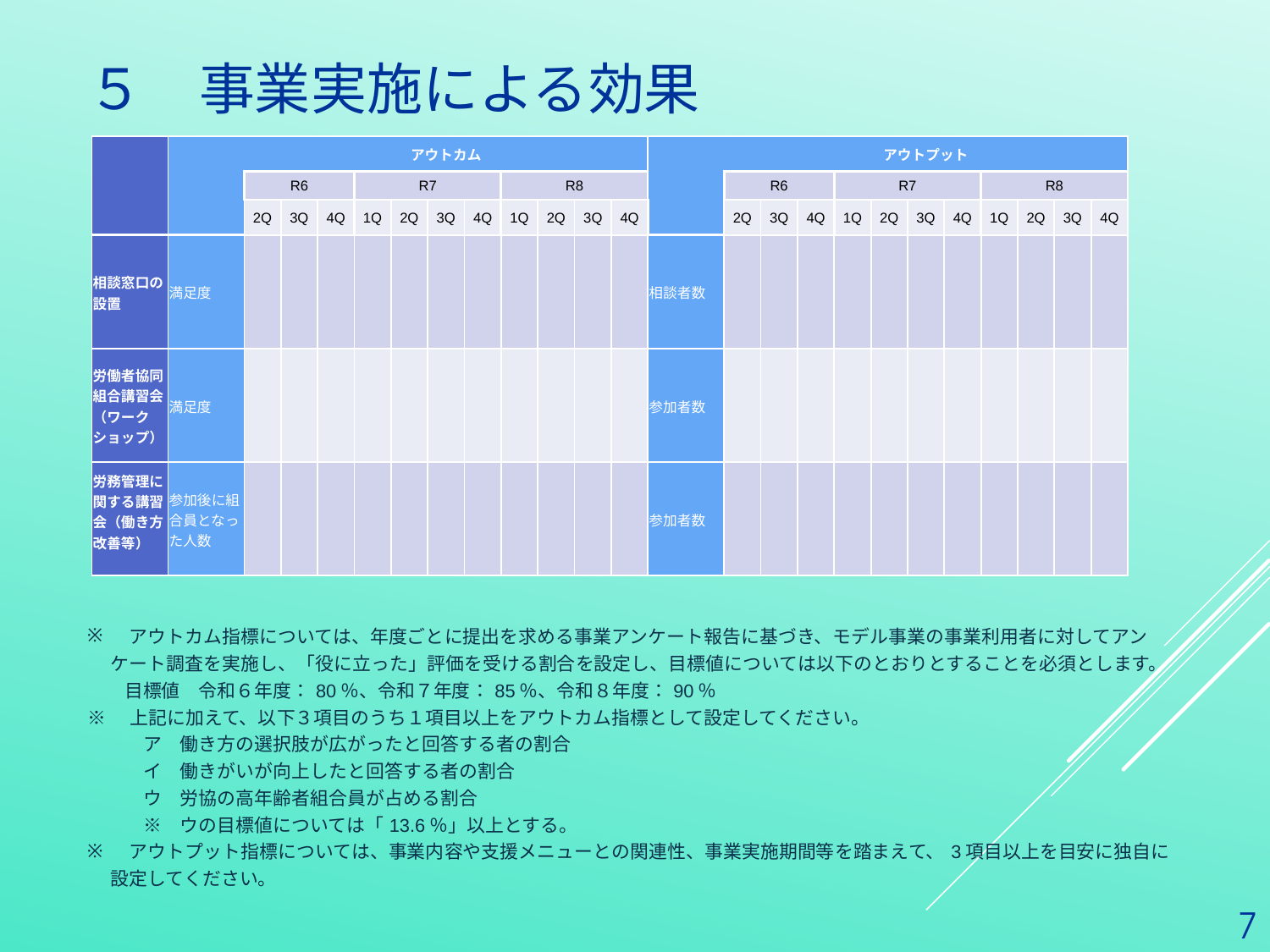

# ５　事業実施による効果
|  |  | アウトカム |  |  |  |  |  |  |  |  |  |  |  | アウトプット |  |  |  |  |  |  |  |  |  |  |
| --- | --- | --- | --- | --- | --- | --- | --- | --- | --- | --- | --- | --- | --- | --- | --- | --- | --- | --- | --- | --- | --- | --- | --- | --- |
|  |  | R6 |  |  | R7 |  |  |  | R8 |  |  |  |  | R6 |  |  | R7 |  |  |  | R8 |  |  |  |
|  |  | 2Q | 3Q | 4Q | 1Q | 2Q | 3Q | 4Q | 1Q | 2Q | 3Q | 4Q |  | 2Q | 3Q | 4Q | 1Q | 2Q | 3Q | 4Q | 1Q | 2Q | 3Q | 4Q |
| 相談窓口の設置 | 満足度 |  |  |  |  |  |  |  |  |  |  |  | 相談者数 |  |  |  |  |  |  |  |  |  |  |  |
| 労働者協同組合講習会（ワークショップ） | 満足度 |  |  |  |  |  |  |  |  |  |  |  | 参加者数 |  |  |  |  |  |  |  |  |  |  |  |
| 労務管理に関する講習会（働き方改善等） | 参加後に組合員となった人数 |  |  |  |  |  |  |  |  |  |  |  | 参加者数 |  |  |  |  |  |  |  |  |  |  |  |
　アウトカム指標については、年度ごとに提出を求める事業アンケート報告に基づき、モデル事業の事業利用者に対してアンケート調査を実施し、「役に立った」評価を受ける割合を設定し、目標値については以下のとおりとすることを必須とします。
　　目標値　令和６年度：80％、令和７年度：85％、令和８年度：90％
※　上記に加えて、以下３項目のうち１項目以上をアウトカム指標として設定してください。
　　　ア　働き方の選択肢が広がったと回答する者の割合
　　　イ　働きがいが向上したと回答する者の割合
　　　ウ　労協の高年齢者組合員が占める割合
　　　※　ウの目標値については「13.6％」以上とする。
　アウトプット指標については、事業内容や支援メニューとの関連性、事業実施期間等を踏まえて、3項目以上を目安に独自に設定してください。
7